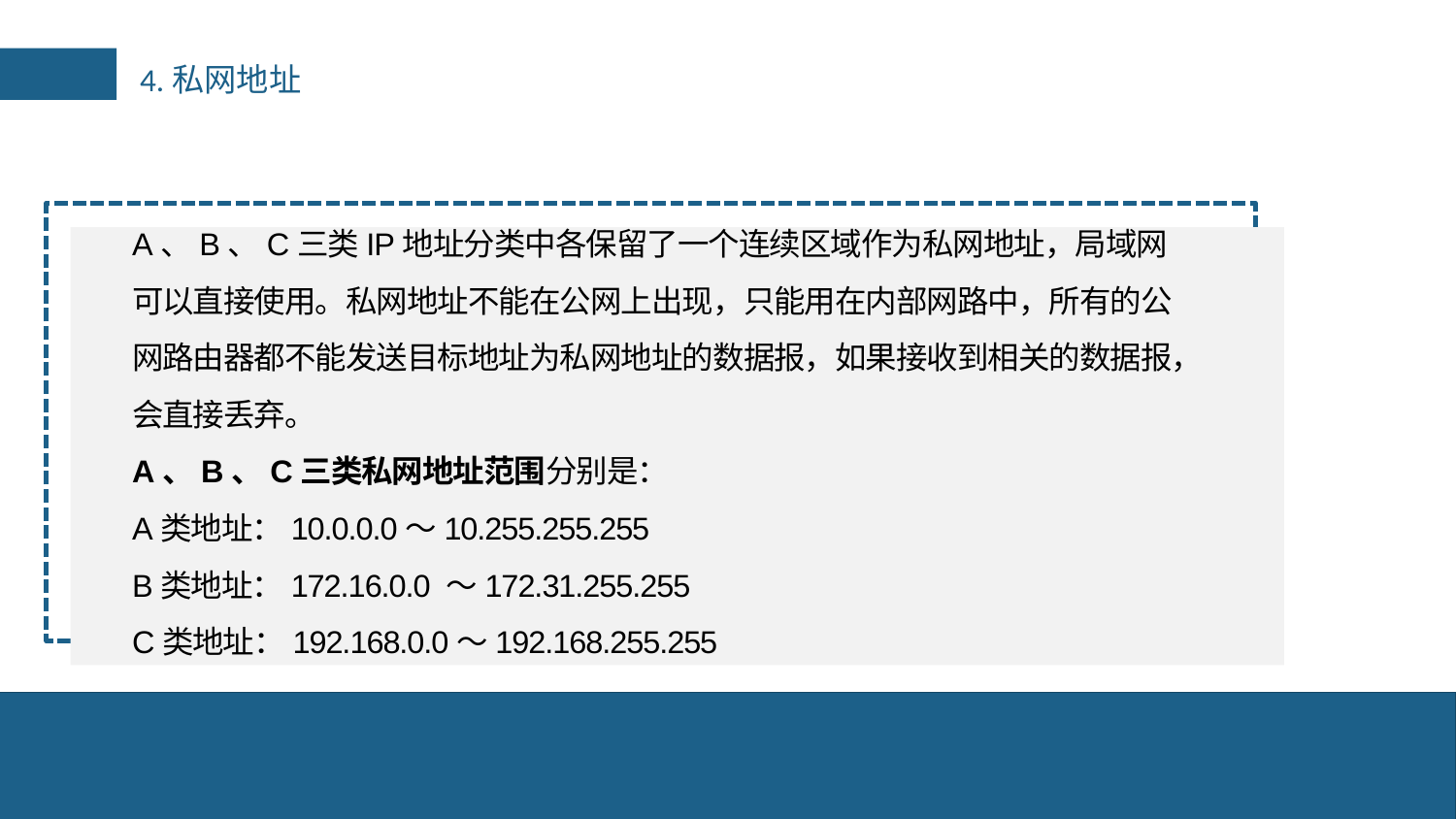

4.私网地址
A、B、C三类IP地址分类中各保留了一个连续区域作为私网地址，局域网可以直接使用。私网地址不能在公网上出现，只能用在内部网路中，所有的公网路由器都不能发送目标地址为私网地址的数据报，如果接收到相关的数据报，会直接丢弃。
A、B、C三类私网地址范围分别是：
A类地址：10.0.0.0～10.255.255.255
B类地址：172.16.0.0 ～172.31.255.255
C类地址：192.168.0.0～192.168.255.255